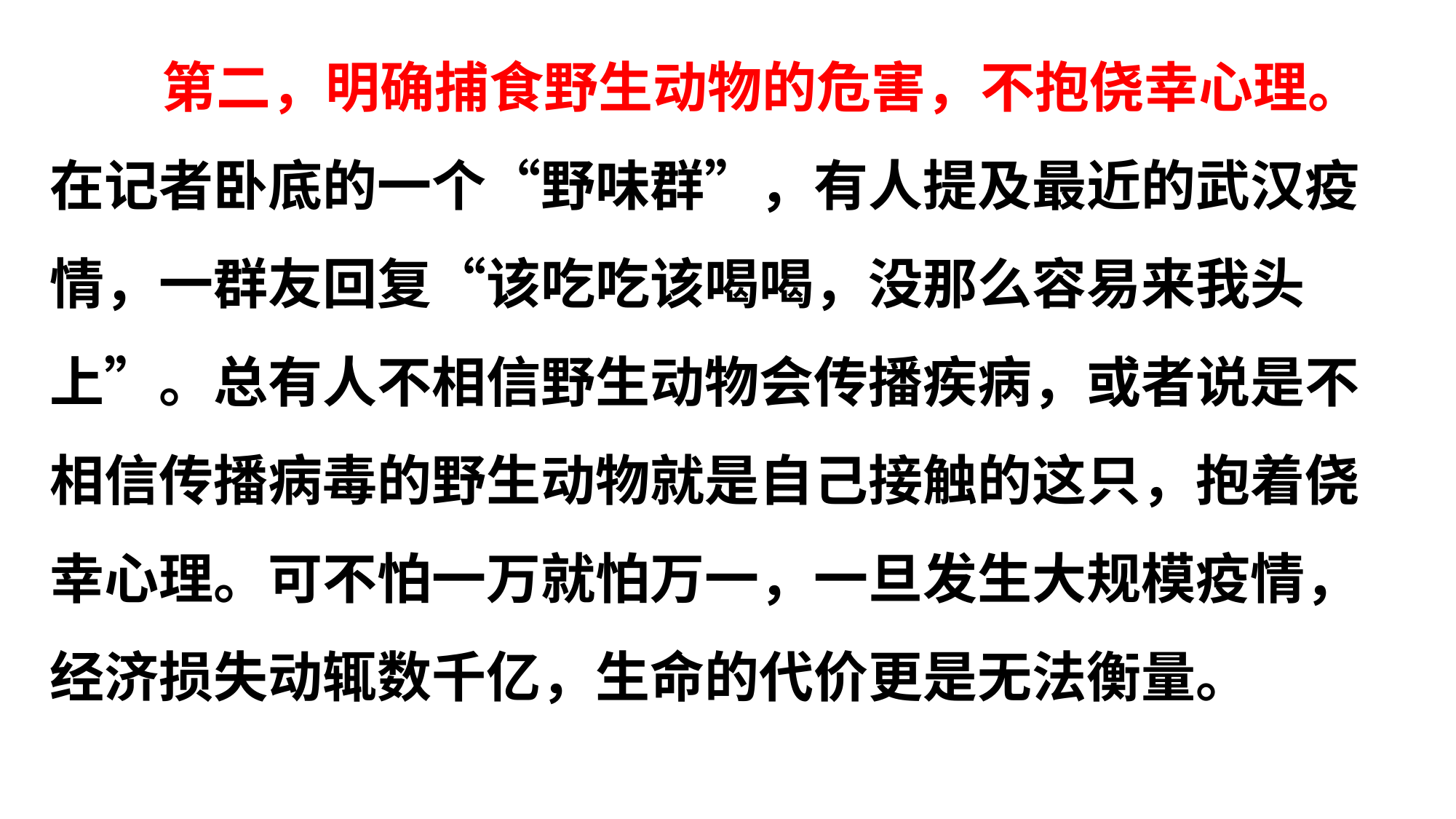

第二，明确捕食野生动物的危害，不抱侥幸心理。在记者卧底的一个“野味群”，有人提及最近的武汉疫情，一群友回复“该吃吃该喝喝，没那么容易来我头上”。总有人不相信野生动物会传播疾病，或者说是不相信传播病毒的野生动物就是自己接触的这只，抱着侥幸心理。可不怕一万就怕万一，一旦发生大规模疫情，经济损失动辄数千亿，生命的代价更是无法衡量。